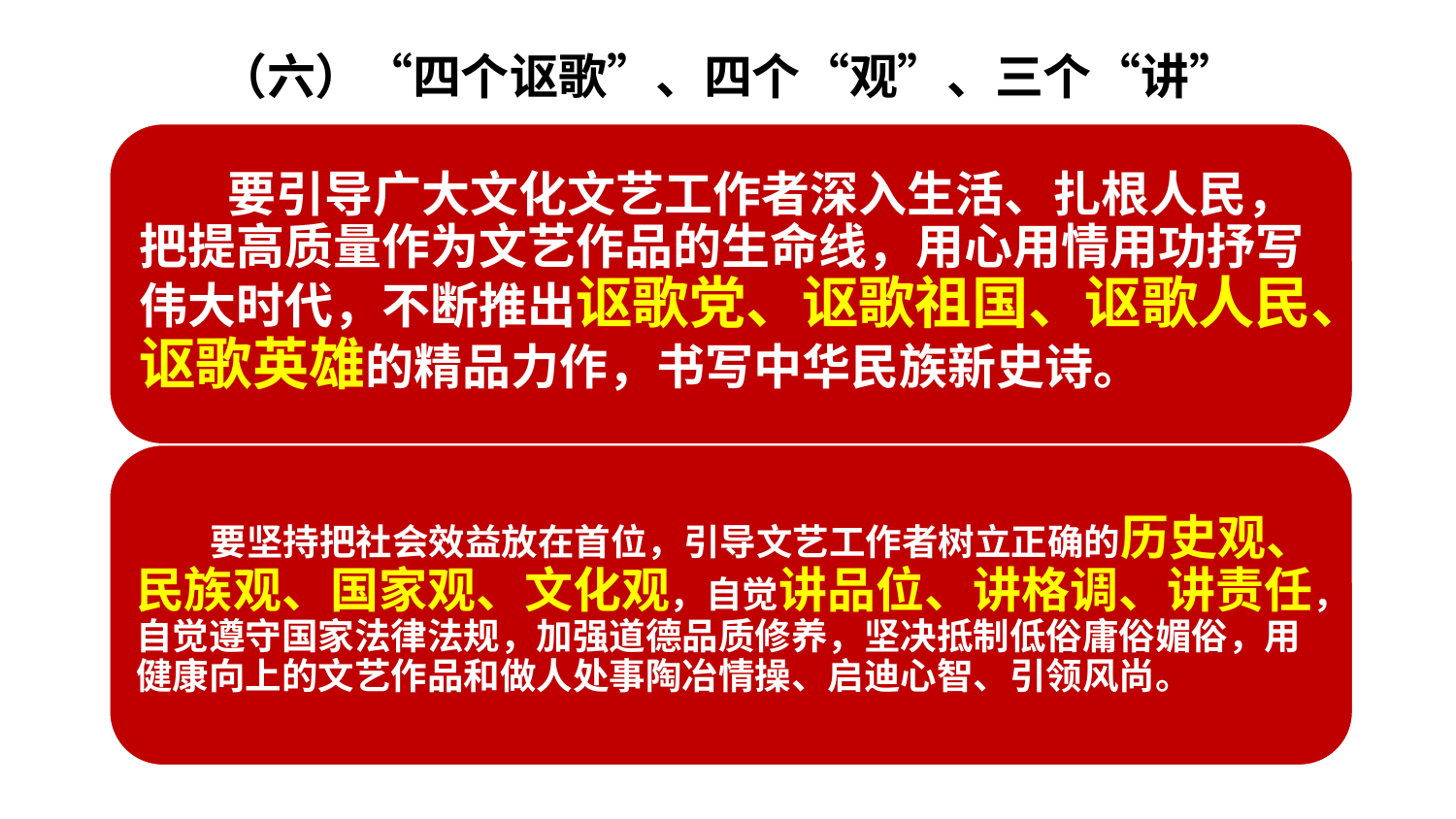

（六）“四个讴歌”、四个“观”、三个“讲”
       要引导广大文化文艺工作者深入生活、扎根人民，把提高质量作为文艺作品的生命线，用心用情用功抒写伟大时代，不断推出讴歌党、讴歌祖国、讴歌人民、讴歌英雄的精品力作，书写中华民族新史诗。
        要坚持把社会效益放在首位，引导文艺工作者树立正确的历史观、民族观、国家观、文化观，自觉讲品位、讲格调、讲责任，自觉遵守国家法律法规，加强道德品质修养，坚决抵制低俗庸俗媚俗，用健康向上的文艺作品和做人处事陶冶情操、启迪心智、引领风尚。